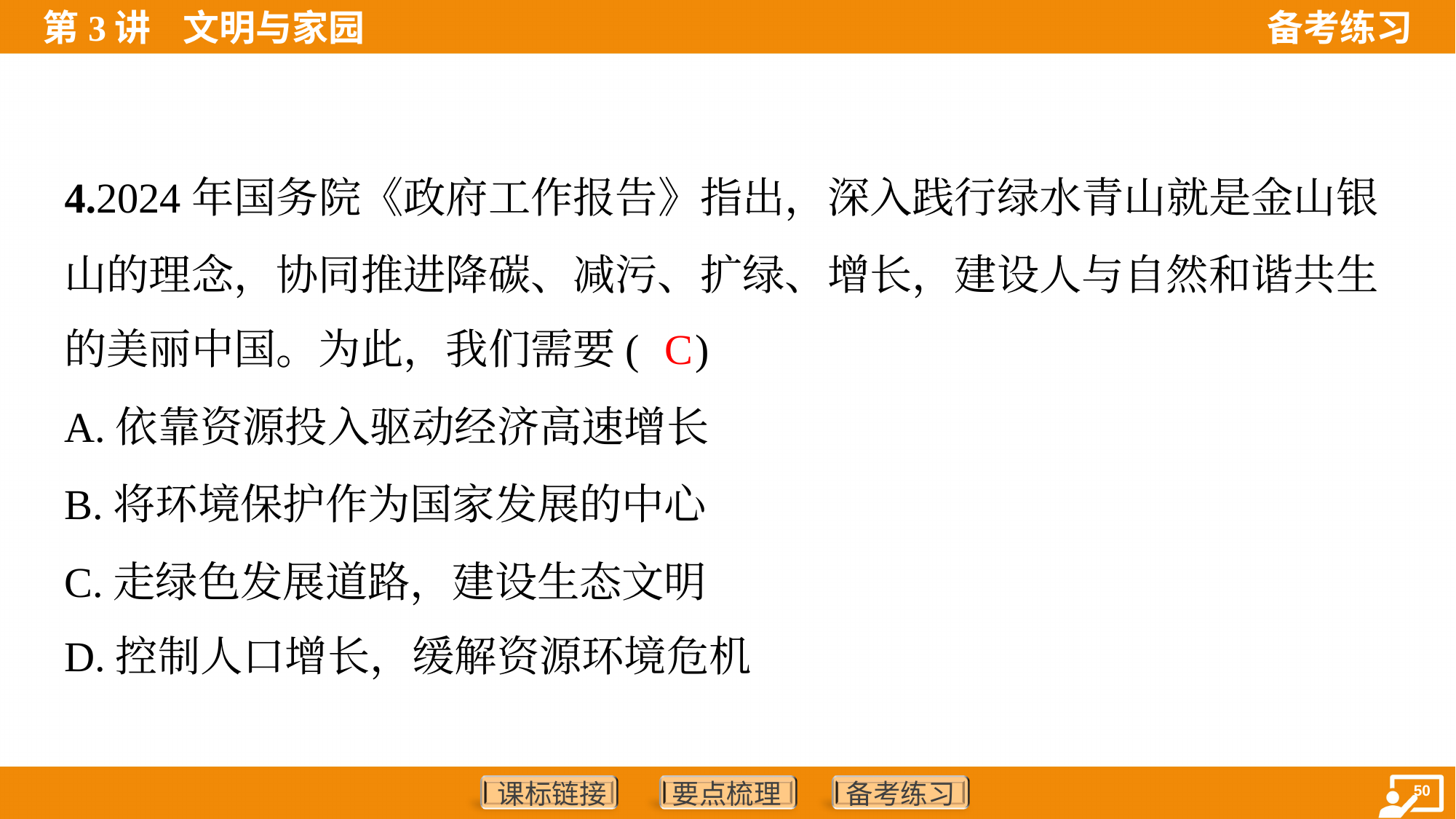

4.2024年国务院《政府工作报告》指出，深入践行绿水青山就是金山银
山的理念，协同推进降碳、减污、扩绿、增长，建设人与自然和谐共生
的美丽中国。为此，我们需要(     )
C
A.依靠资源投入驱动经济高速增长
B.将环境保护作为国家发展的中心
C.走绿色发展道路，建设生态文明
D.控制人口增长，缓解资源环境危机